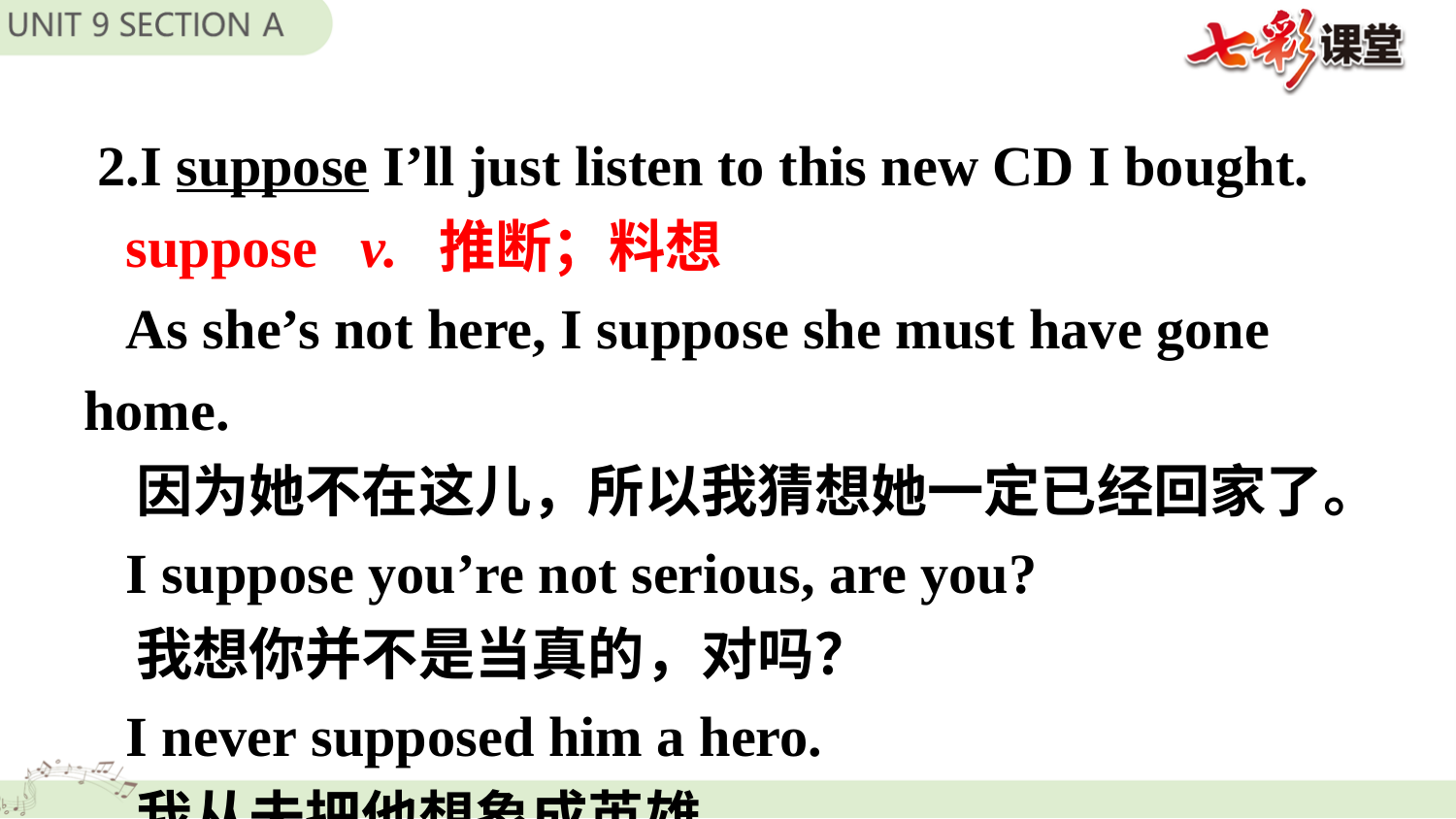

2.I suppose I’ll just listen to this new CD I bought.
   suppose   v.  推断；料想
   As she’s not here, I suppose she must have gone home.
   因为她不在这儿，所以我猜想她一定已经回家了。
   I suppose you’re not serious, are you?
   我想你并不是当真的，对吗？
   I never supposed him a hero.
   我从未把他想象成英雄。